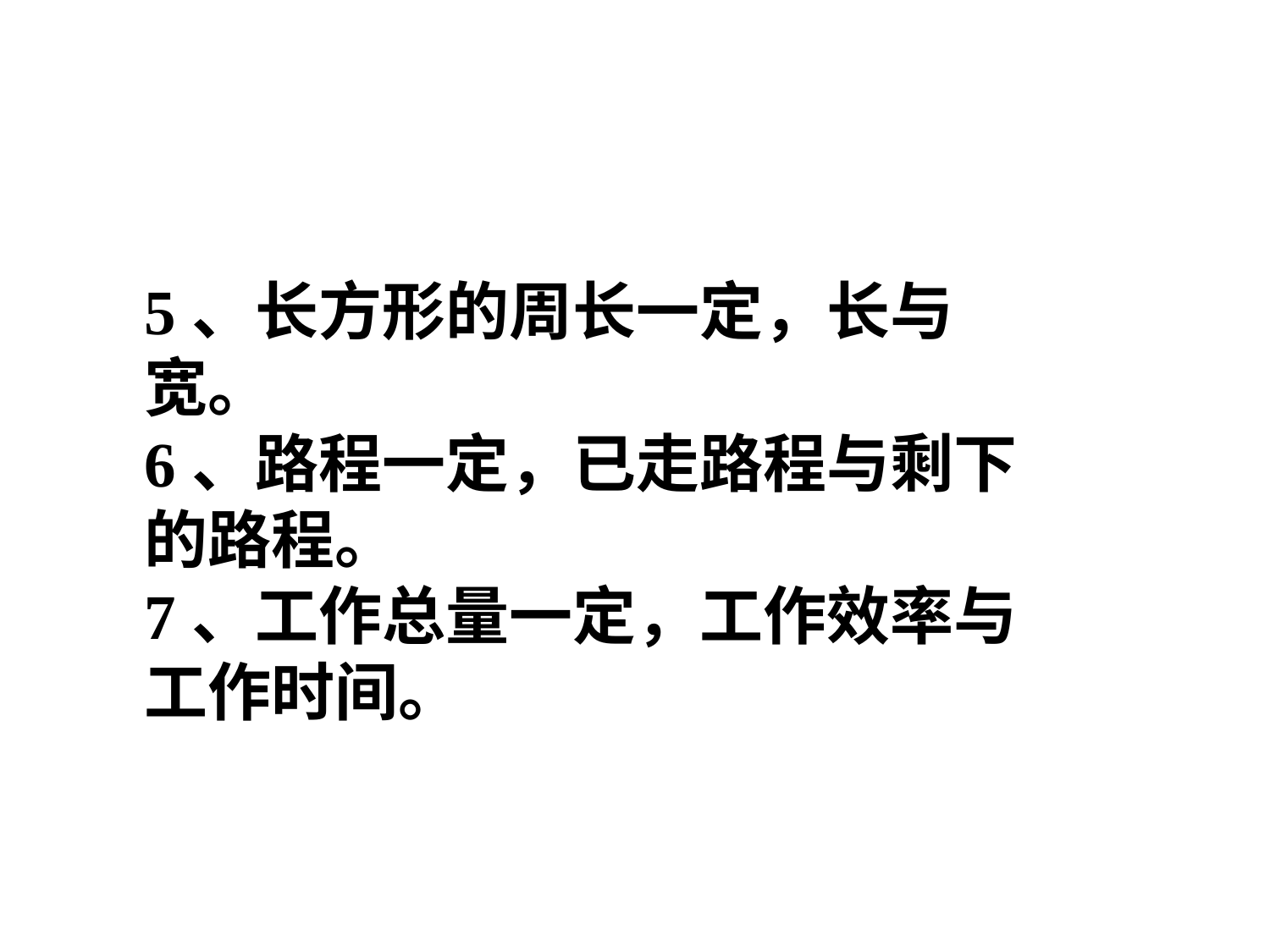

5、长方形的周长一定，长与宽。
6、路程一定，已走路程与剩下的路程。
7、工作总量一定，工作效率与工作时间。